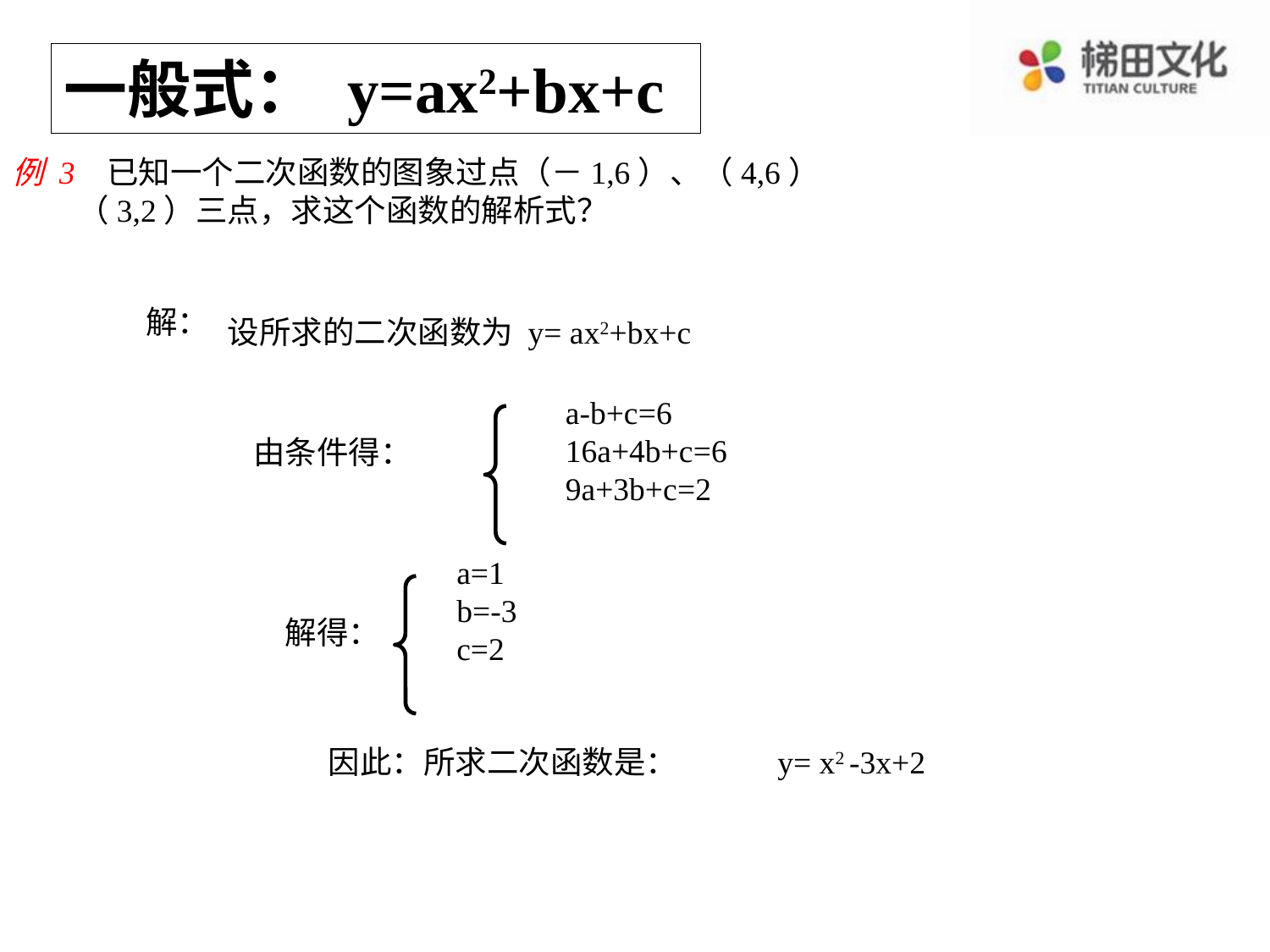

一般式： y=ax2+bx+c
例 3
   已知一个二次函数的图象过点（－1,6）、（4,6）
（3,2）三点，求这个函数的解析式？
解：
设所求的二次函数为 y= ax2+bx+c
a-b+c=6
16a+4b+c=6
9a+3b+c=2

由条件得：
a=1
b=-3
c=2

解得：
因此：所求二次函数是：
y= x2 -3x+2